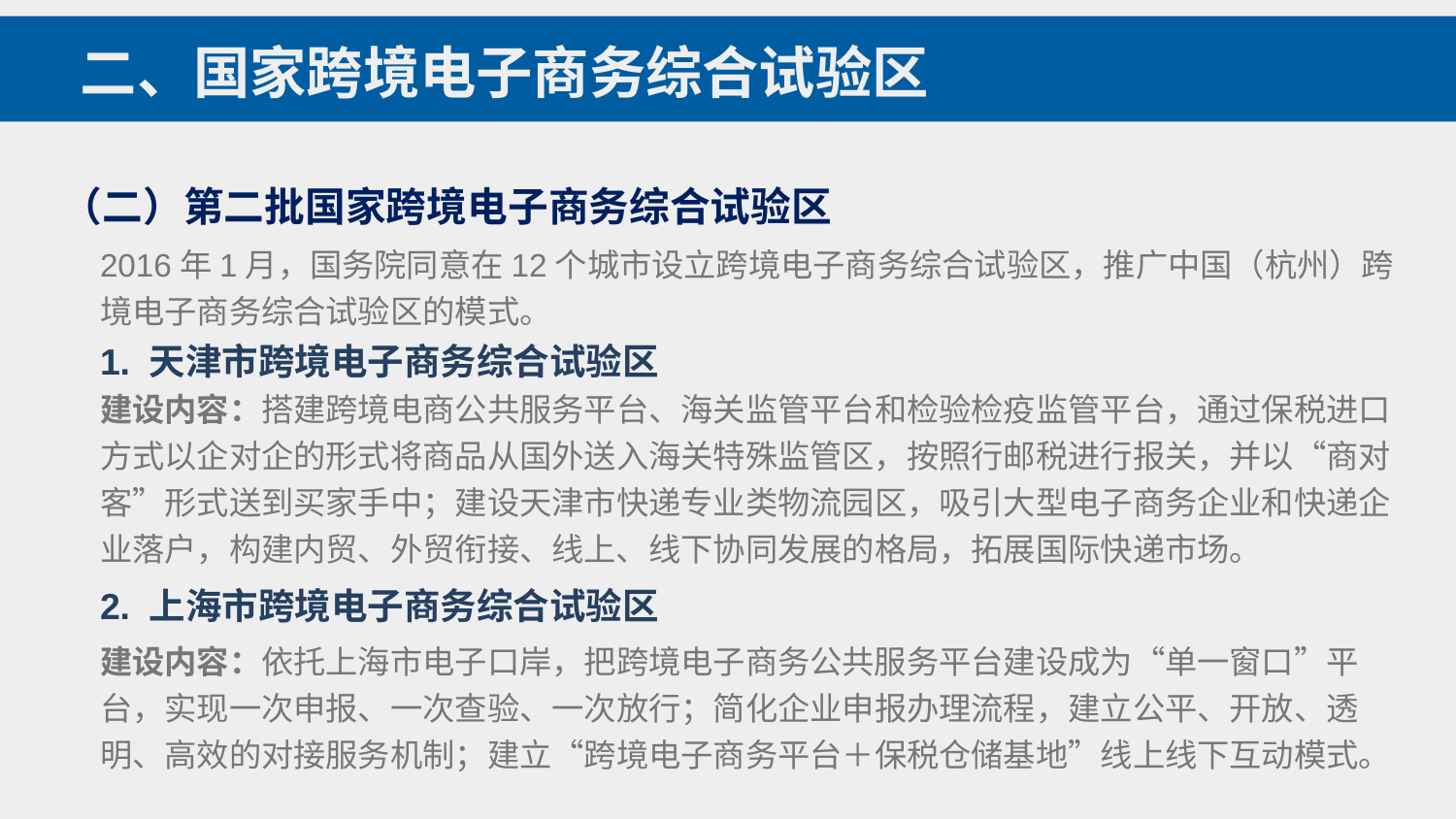

二、国家跨境电子商务综合试验区
（二）第二批国家跨境电子商务综合试验区
2016年1月，国务院同意在12个城市设立跨境电子商务综合试验区，推广中国（杭州）跨境电子商务综合试验区的模式。
1. 天津市跨境电子商务综合试验区
建设内容：搭建跨境电商公共服务平台、海关监管平台和检验检疫监管平台，通过保税进口方式以企对企的形式将商品从国外送入海关特殊监管区，按照行邮税进行报关，并以“商对客”形式送到买家手中；建设天津市快递专业类物流园区，吸引大型电子商务企业和快递企业落户，构建内贸、外贸衔接、线上、线下协同发展的格局，拓展国际快递市场。
2. 上海市跨境电子商务综合试验区
建设内容：依托上海市电子口岸，把跨境电子商务公共服务平台建设成为“单一窗口”平台，实现一次申报、一次查验、一次放行；简化企业申报办理流程，建立公平、开放、透明、高效的对接服务机制；建立“跨境电子商务平台＋保税仓储基地”线上线下互动模式。